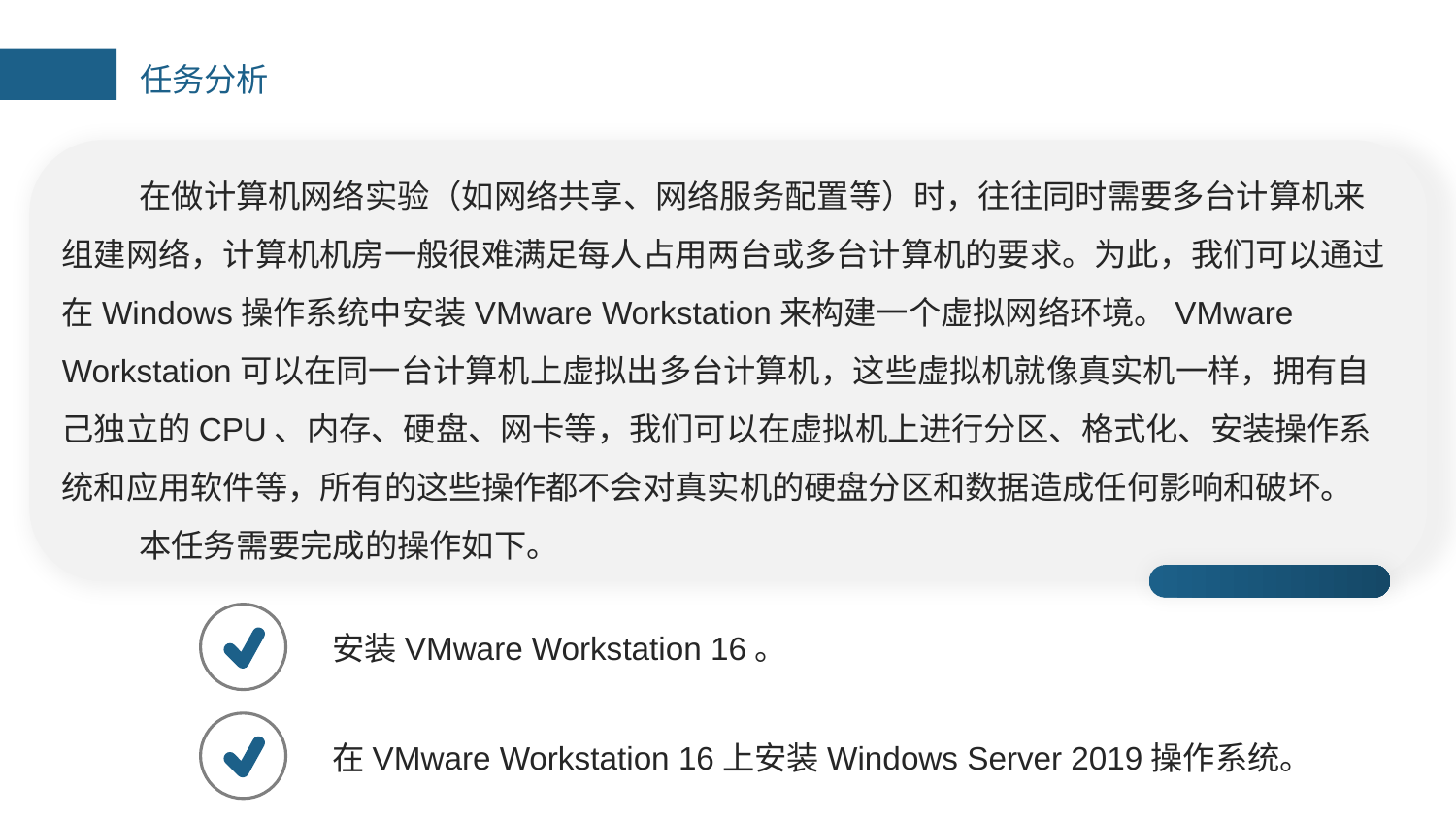

任务分析

在做计算机网络实验（如网络共享、网络服务配置等）时，往往同时需要多台计算机来组建网络，计算机机房一般很难满足每人占用两台或多台计算机的要求。为此，我们可以通过在Windows操作系统中安装VMware Workstation来构建一个虚拟网络环境。VMware Workstation可以在同一台计算机上虚拟出多台计算机，这些虚拟机就像真实机一样，拥有自己独立的CPU、内存、硬盘、网卡等，我们可以在虚拟机上进行分区、格式化、安装操作系统和应用软件等，所有的这些操作都不会对真实机的硬盘分区和数据造成任何影响和破坏。
本任务需要完成的操作如下。

安装VMware Workstation 16。

在VMware Workstation 16上安装Windows Server 2019操作系统。